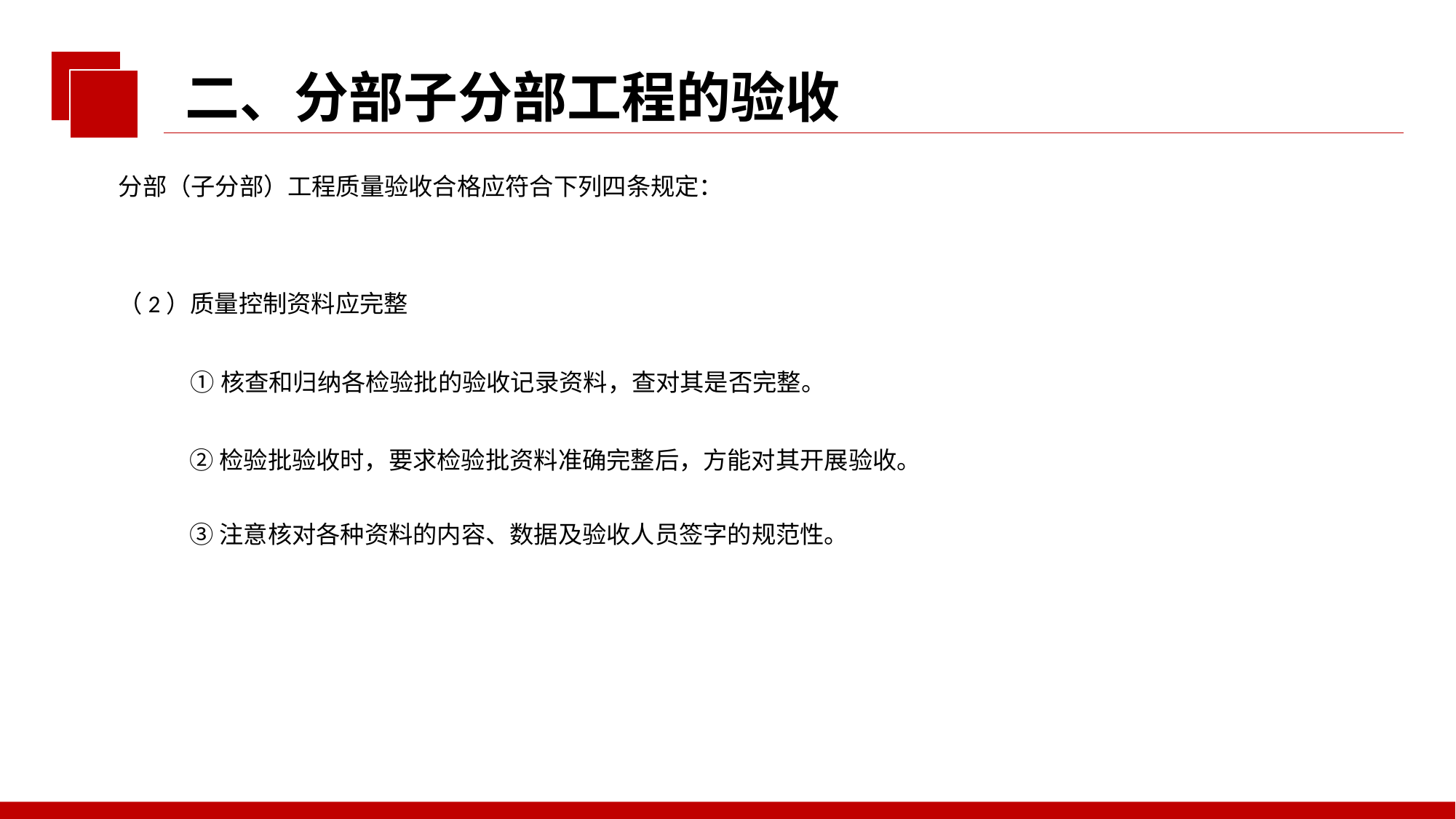

二、分部子分部工程的验收
分部（子分部）工程质量验收合格应符合下列四条规定：
（2）质量控制资料应完整
①核查和归纳各检验批的验收记录资料，查对其是否完整。
②检验批验收时，要求检验批资料准确完整后，方能对其开展验收。
③注意核对各种资料的内容、数据及验收人员签字的规范性。